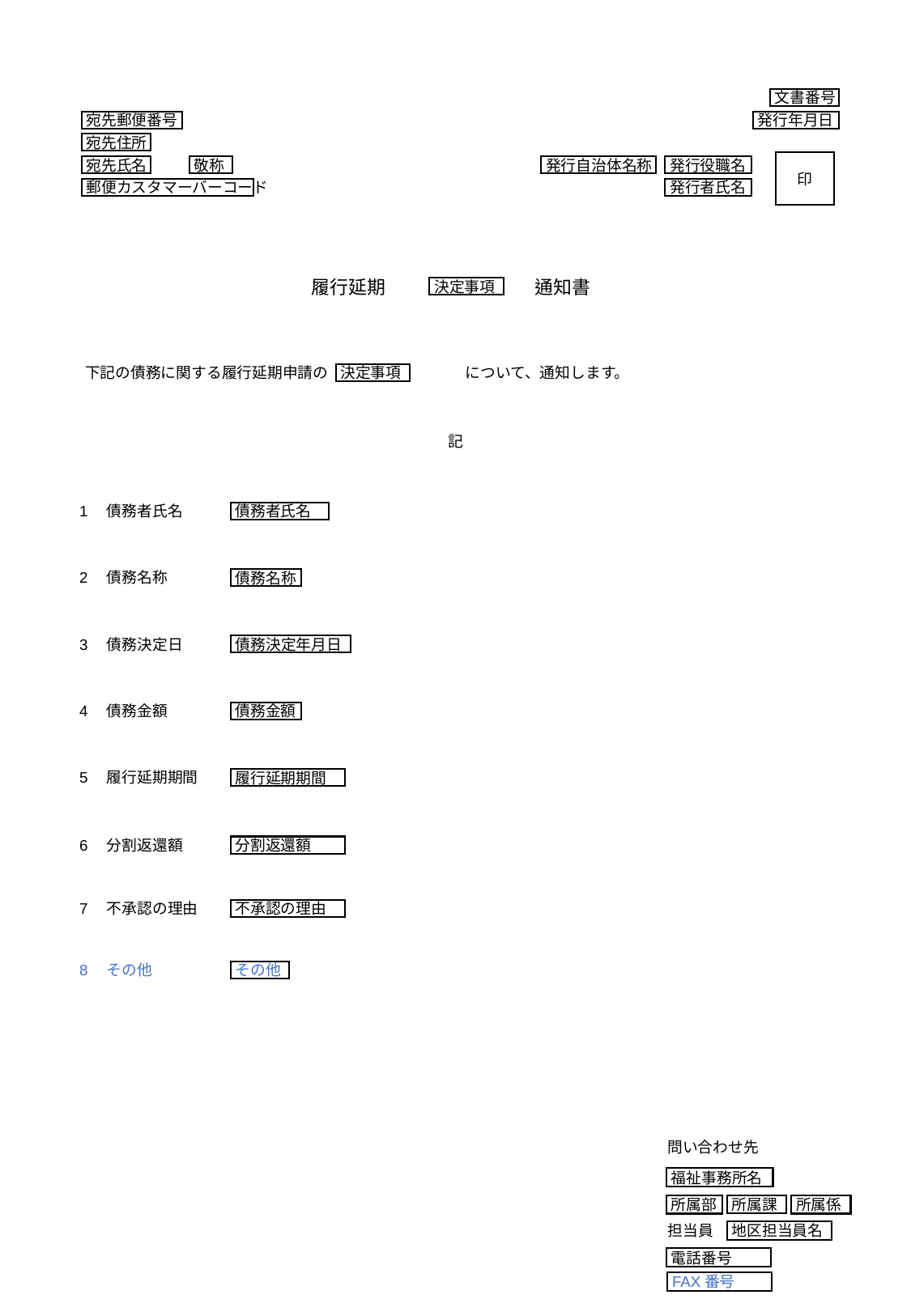

文書番号
発行年月日
印
発行自治体名称
発行役職名
発行者氏名
宛先郵便番号
宛先住所
宛先氏名
敬称
郵便カスタマーバーコード
履行延期　　　　　　　　通知書
決定事項
下記の債務に関する履行延期申請の　　　　　　　　　について、通知します。
決定事項
記
1　債務者氏名
債務者氏名
2　債務名称
債務名称
3　債務決定日
債務決定年月日
4　債務金額
債務金額
5　履行延期期間
履行延期期間
6　分割返還額
分割返還額
7　不承認の理由
不承認の理由
8　その他
その他
問い合わせ先
福祉事務所名
所属部
所属係
所属課
担当員
地区担当員名
電話番号
FAX番号